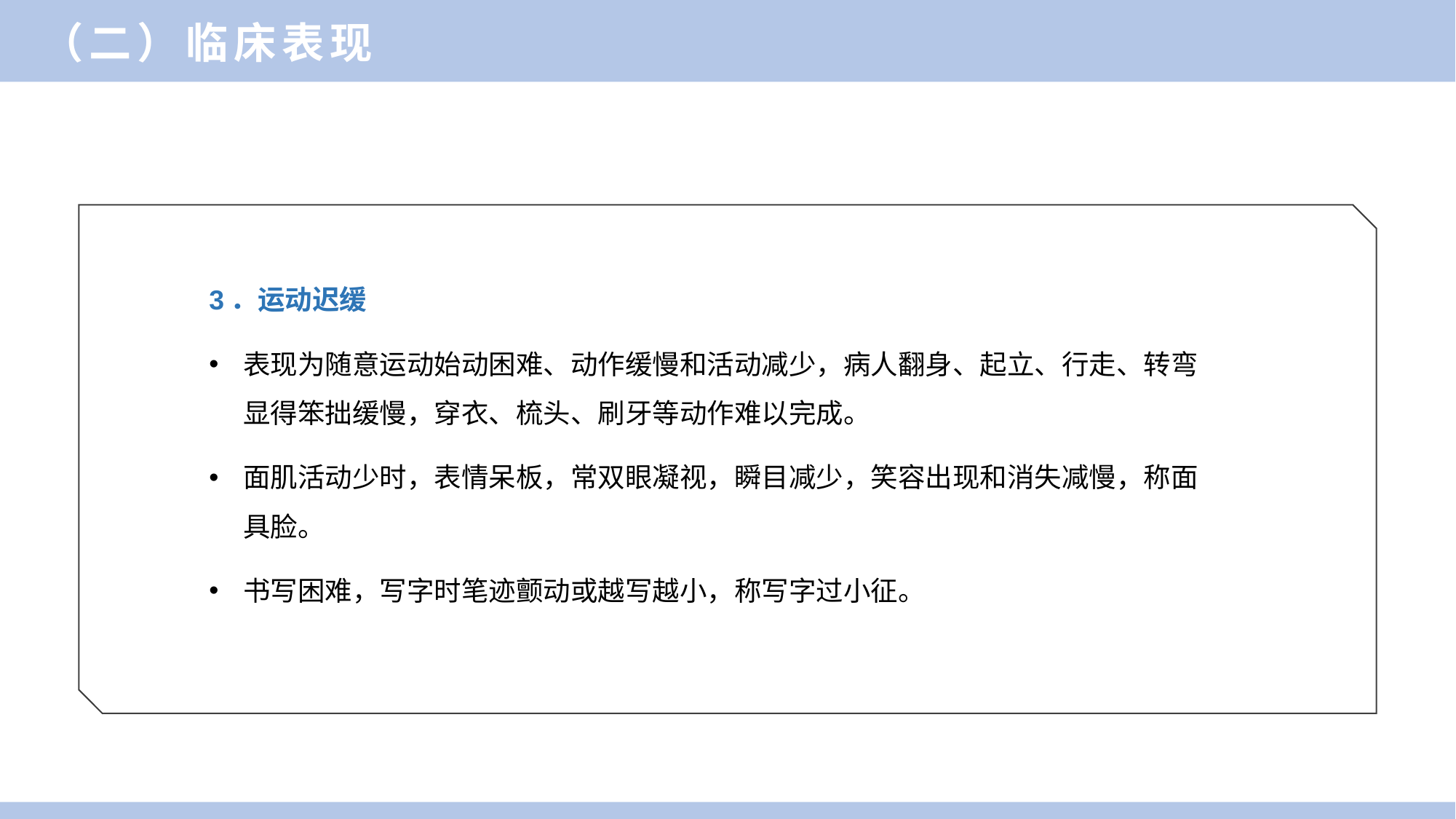

（二）临床表现

3．运动迟缓
表现为随意运动始动困难、动作缓慢和活动减少，病人翻身、起立、行走、转弯显得笨拙缓慢，穿衣、梳头、刷牙等动作难以完成。
面肌活动少时，表情呆板，常双眼凝视，瞬目减少，笑容出现和消失减慢，称面具脸。
书写困难，写字时笔迹颤动或越写越小，称写字过小征。